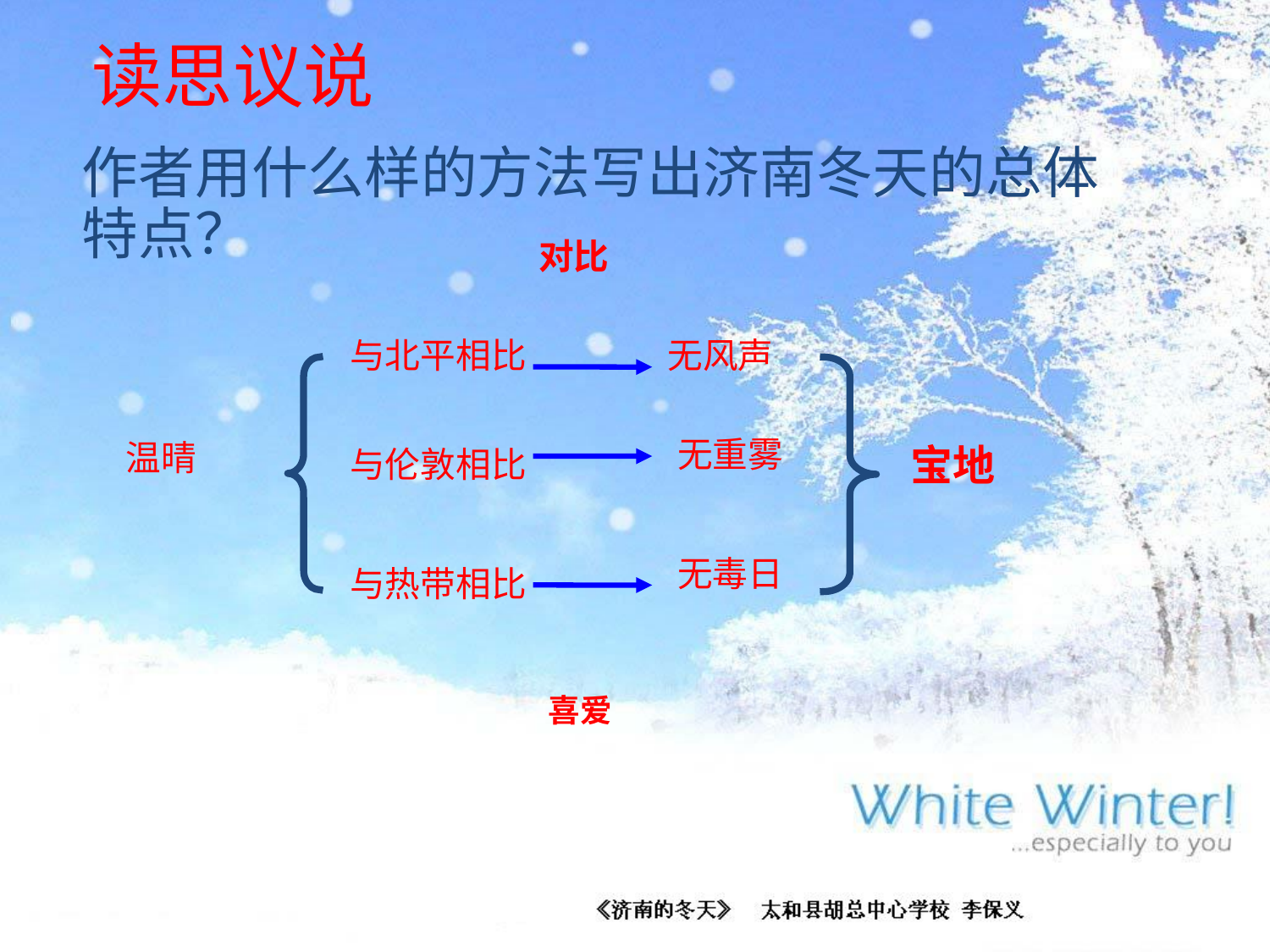

# 读思议说
作者用什么样的方法写出济南冬天的总体特点？
对比
与北平相比
无风声

  温晴

宝地

无重雾
与伦敦相比

无毒日
与热带相比

喜爱